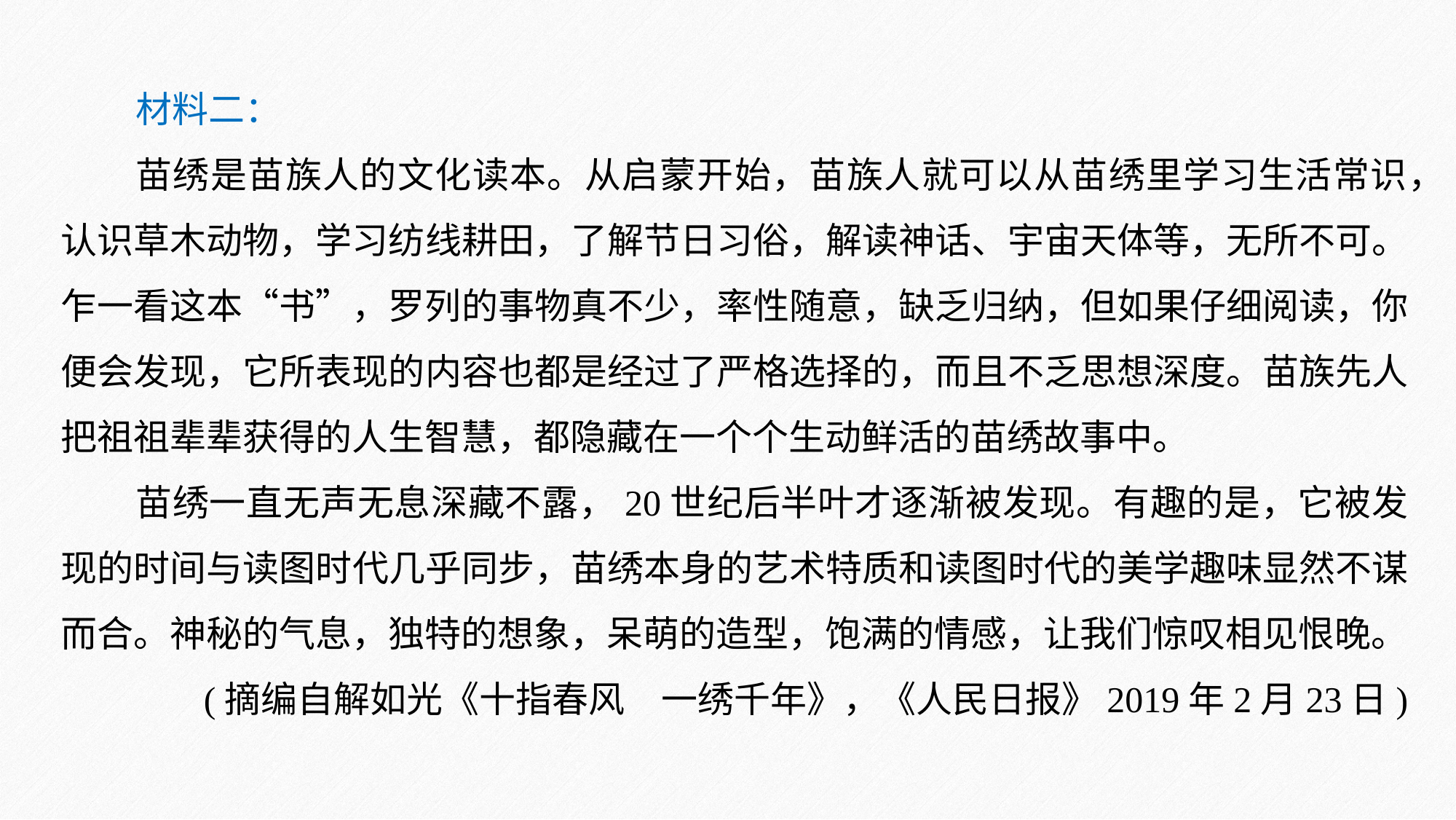

材料二：
苗绣是苗族人的文化读本。从启蒙开始，苗族人就可以从苗绣里学习生活常识，认识草木动物，学习纺线耕田，了解节日习俗，解读神话、宇宙天体等，无所不可。乍一看这本“书”，罗列的事物真不少，率性随意，缺乏归纳，但如果仔细阅读，你便会发现，它所表现的内容也都是经过了严格选择的，而且不乏思想深度。苗族先人把祖祖辈辈获得的人生智慧，都隐藏在一个个生动鲜活的苗绣故事中。
苗绣一直无声无息深藏不露，20世纪后半叶才逐渐被发现。有趣的是，它被发现的时间与读图时代几乎同步，苗绣本身的艺术特质和读图时代的美学趣味显然不谋而合。神秘的气息，独特的想象，呆萌的造型，饱满的情感，让我们惊叹相见恨晚。
(摘编自解如光《十指春风　一绣千年》，《人民日报》2019年2月23日)